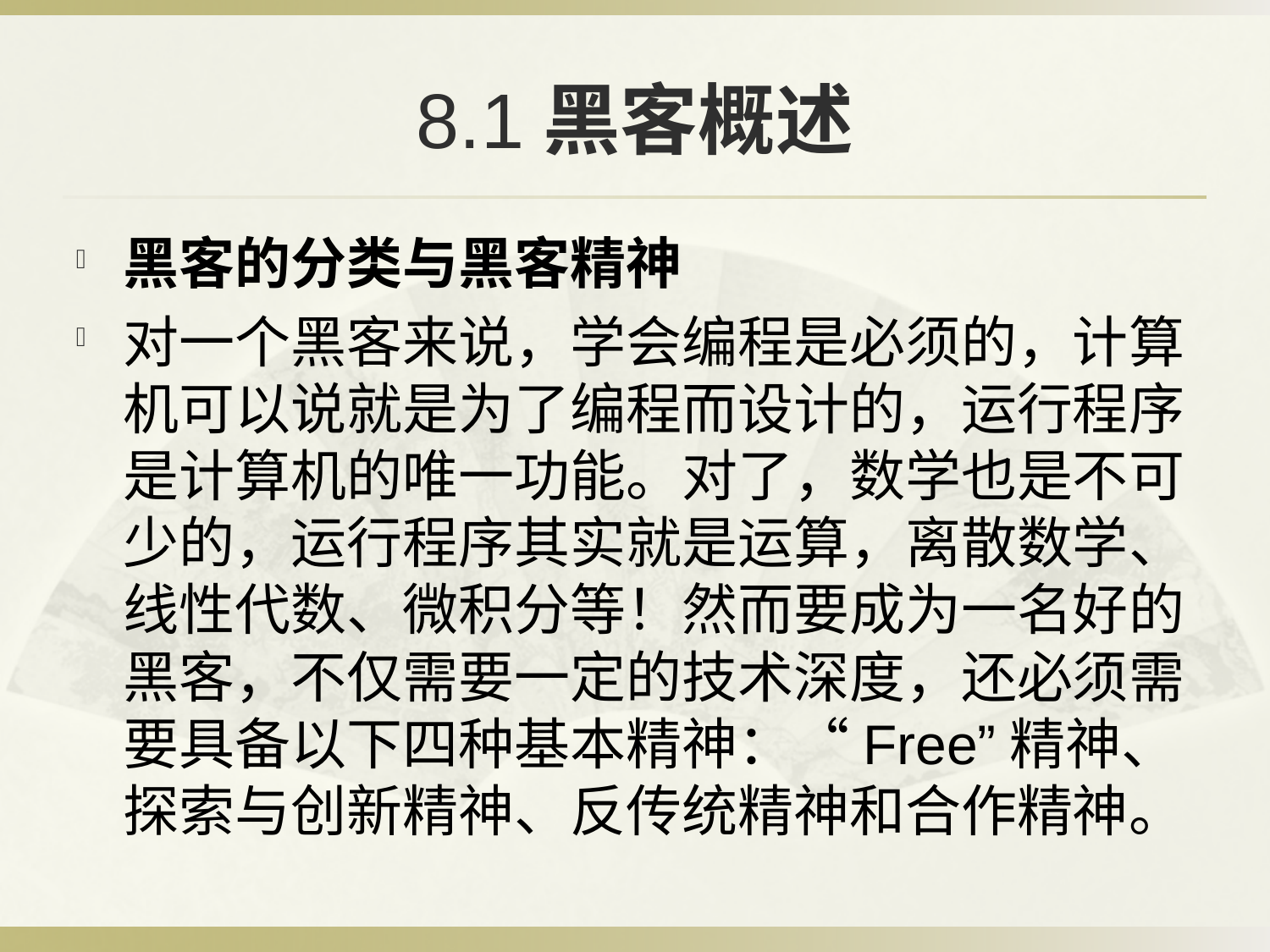

# 8.1黑客概述
黑客的分类与黑客精神
对一个黑客来说，学会编程是必须的，计算机可以说就是为了编程而设计的，运行程序是计算机的唯一功能。对了，数学也是不可少的，运行程序其实就是运算，离散数学、线性代数、微积分等！然而要成为一名好的黑客，不仅需要一定的技术深度，还必须需要具备以下四种基本精神：“Free”精神、探索与创新精神、反传统精神和合作精神。